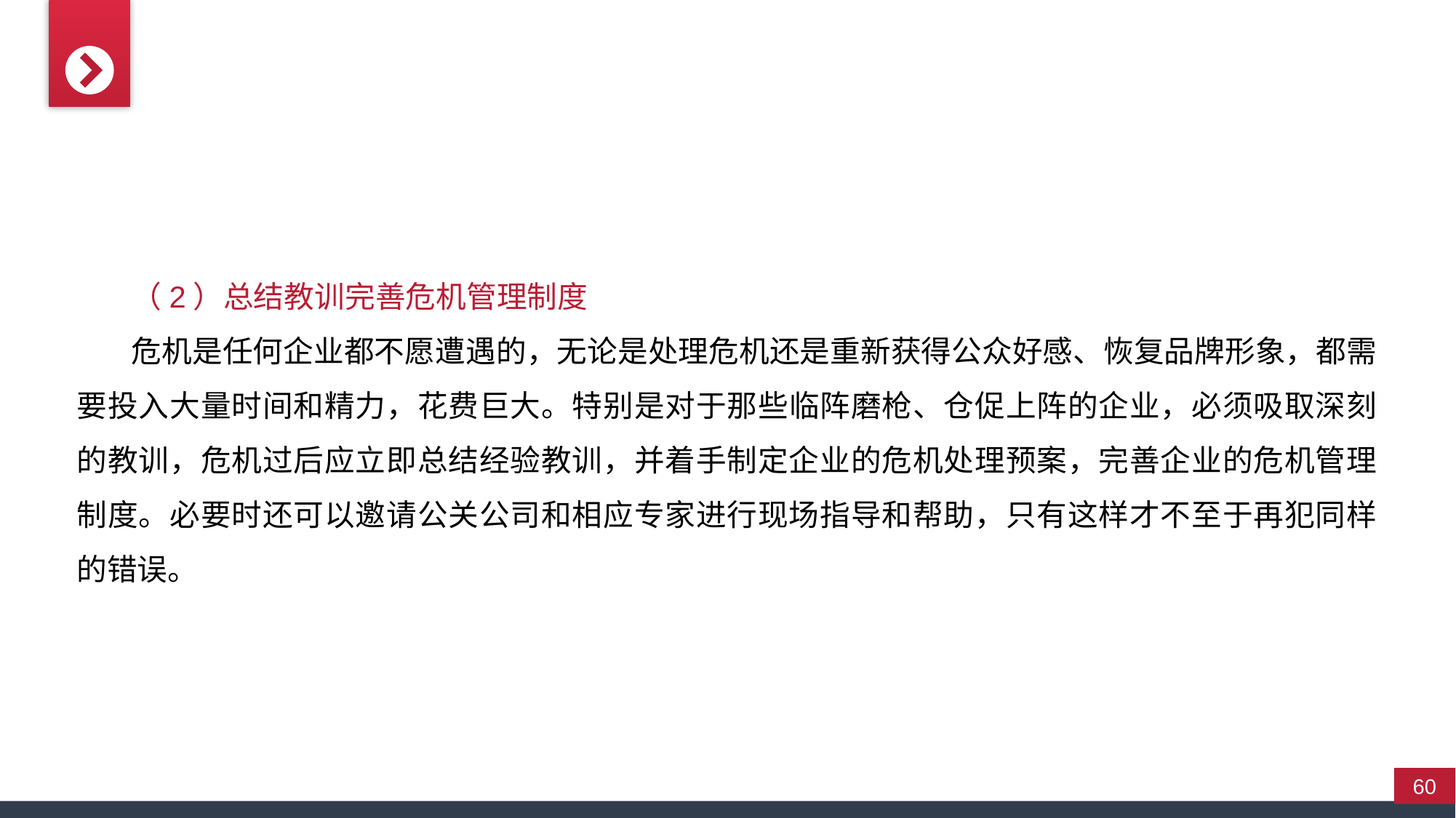

（2）总结教训完善危机管理制度
危机是任何企业都不愿遭遇的，无论是处理危机还是重新获得公众好感、恢复品牌形象，都需要投入大量时间和精力，花费巨大。特别是对于那些临阵磨枪、仓促上阵的企业，必须吸取深刻的教训，危机过后应立即总结经验教训，并着手制定企业的危机处理预案，完善企业的危机管理制度。必要时还可以邀请公关公司和相应专家进行现场指导和帮助，只有这样才不至于再犯同样的错误。